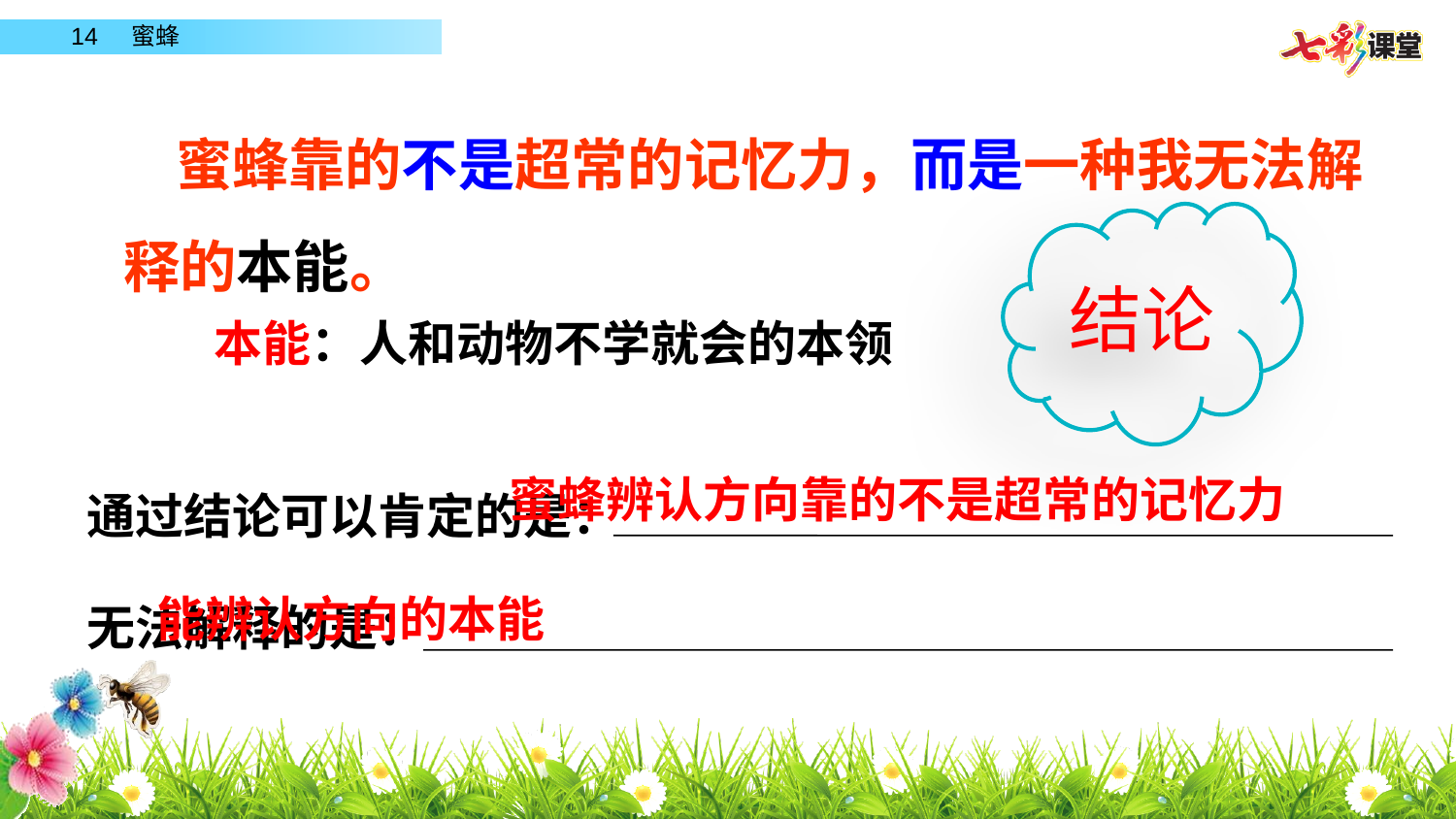

蜜蜂靠的不是超常的记忆力，而是一种我无法解
释的本能。
结论
本能：人和动物不学就会的本领
通过结论可以肯定的是：
无法解释的是：
        蜜蜂辨认方向靠的不是超常的记忆力

                      能辨认方向的本能